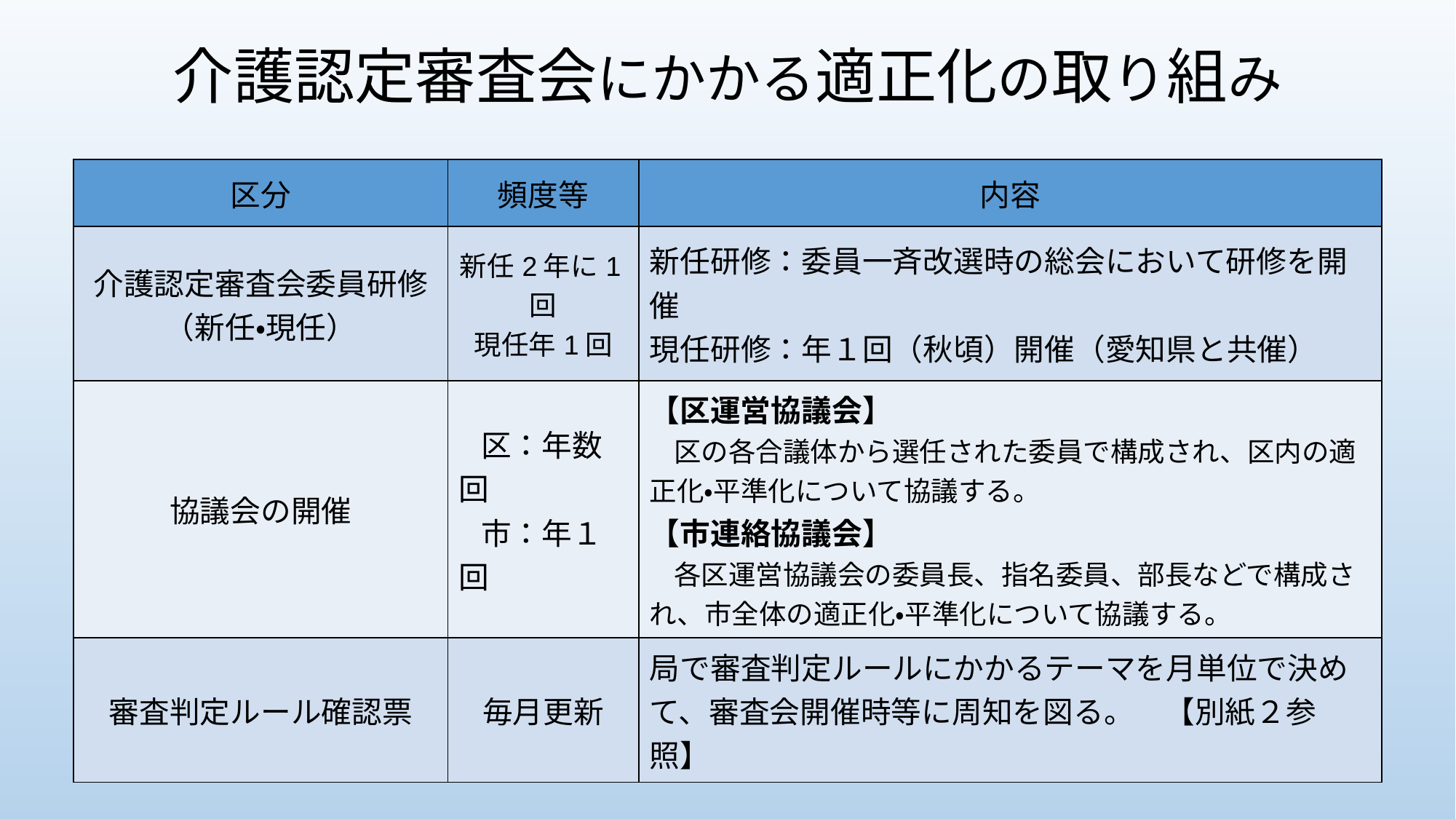

# 介護認定審査会にかかる適正化の取り組み
| 区分 | 頻度等 | 内容 |
| --- | --- | --- |
| 介護認定審査会委員研修（新任・現任） | 新任2年に1回 現任年1回 | 新任研修：委員一斉改選時の総会において研修を開催 現任研修：年１回（秋頃）開催（愛知県と共催） |
| 協議会の開催 | 区：年数回 市：年１回 | 【区運営協議会】 　区の各合議体から選任された委員で構成され、区内の適正化・平準化について協議する。 【市連絡協議会】 　各区運営協議会の委員長、指名委員、部長などで構成され、市全体の適正化・平準化について協議する。 |
| 審査判定ルール確認票 | 毎月更新 | 局で審査判定ルールにかかるテーマを月単位で決めて、審査会開催時等に周知を図る。　【別紙２参照】 |